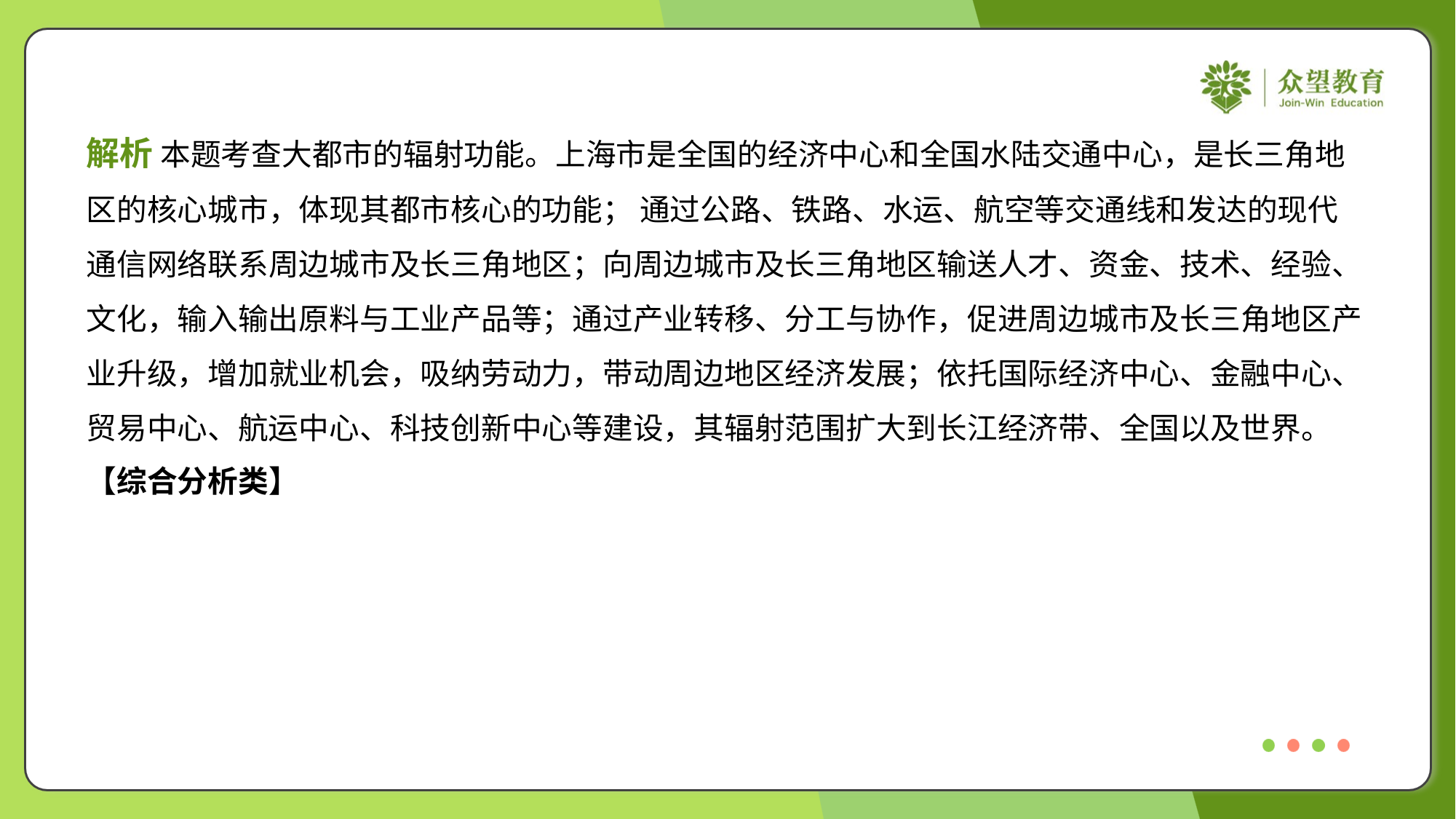

解析 本题考查大都市的辐射功能。上海市是全国的经济中心和全国水陆交通中心，是长三角地
区的核心城市，体现其都市核心的功能； 通过公路、铁路、水运、航空等交通线和发达的现代
通信网络联系周边城市及长三角地区；向周边城市及长三角地区输送人才、资金、技术、经验、
文化，输入输出原料与工业产品等；通过产业转移、分工与协作，促进周边城市及长三角地区产
业升级，增加就业机会，吸纳劳动力，带动周边地区经济发展；依托国际经济中心、金融中心、
贸易中心、航运中心、科技创新中心等建设，其辐射范围扩大到长江经济带、全国以及世界。
【综合分析类】